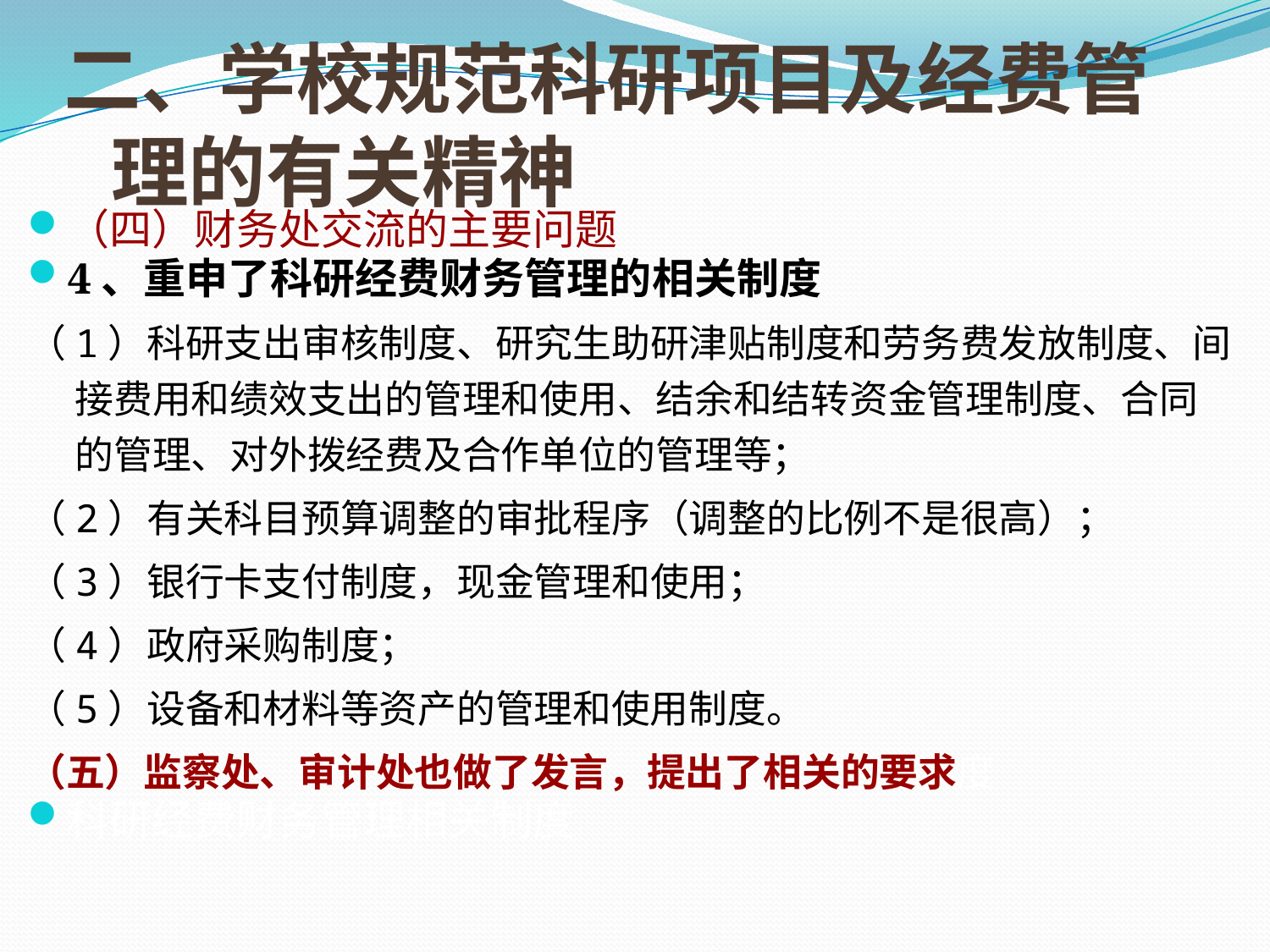

# 二、学校规范科研项目及经费管理的有关精神
（四）财务处交流的主要问题
4、重申了科研经费财务管理的相关制度
（1）科研支出审核制度、研究生助研津贴制度和劳务费发放制度、间接费用和绩效支出的管理和使用、结余和结转资金管理制度、合同的管理、对外拨经费及合作单位的管理等；
（2）有关科目预算调整的审批程序（调整的比例不是很高）；
（3）银行卡支付制度，现金管理和使用；
（4）政府采购制度；
（5）设备和材料等资产的管理和使用制度。
（五）监察处、审计处也做了发言，提出了相关的要求度
科研经费财务管理相关制度